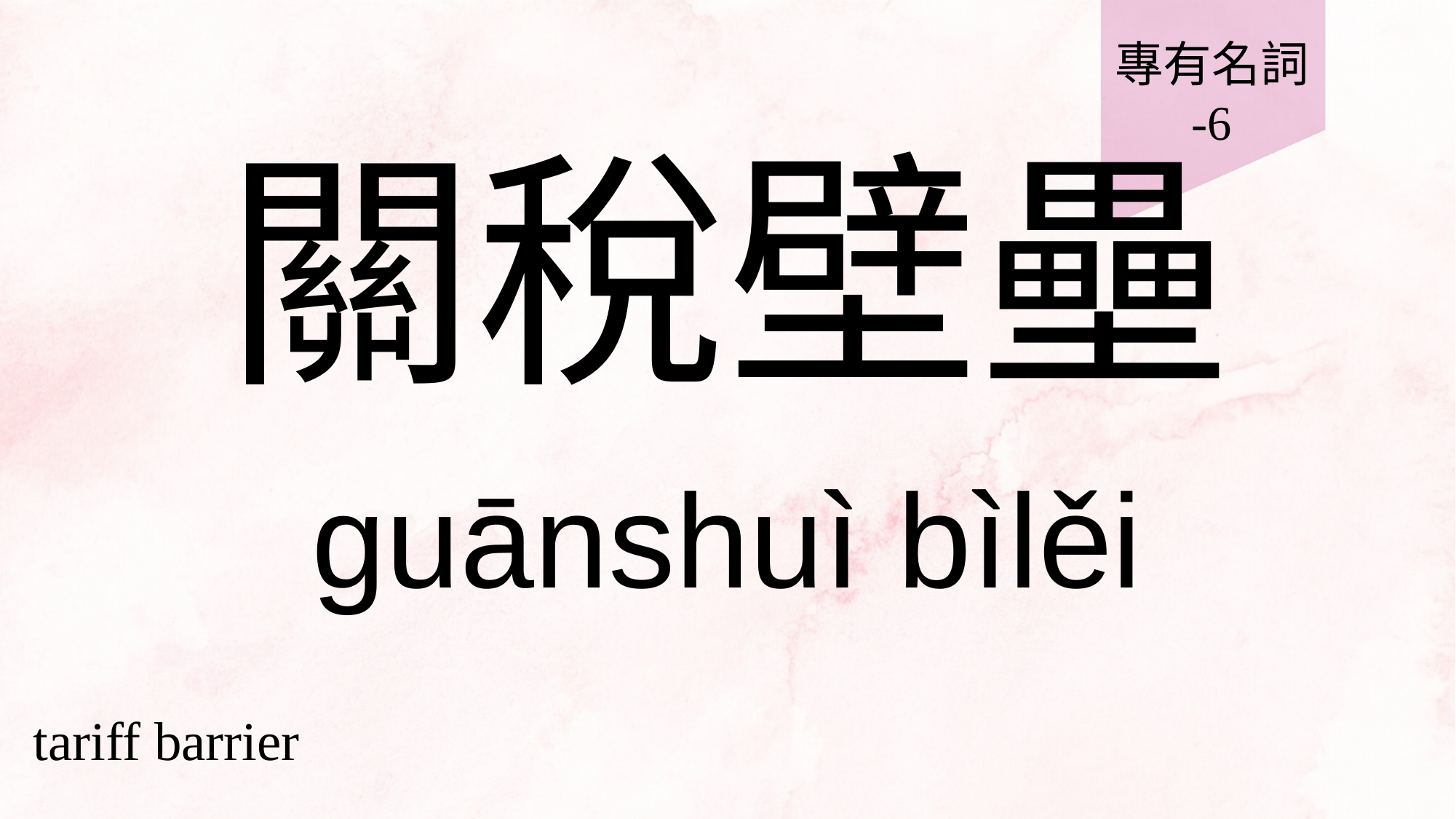

專有名詞
-6
# 關稅壁壘
guānshuì bìlěi
tariff barrier